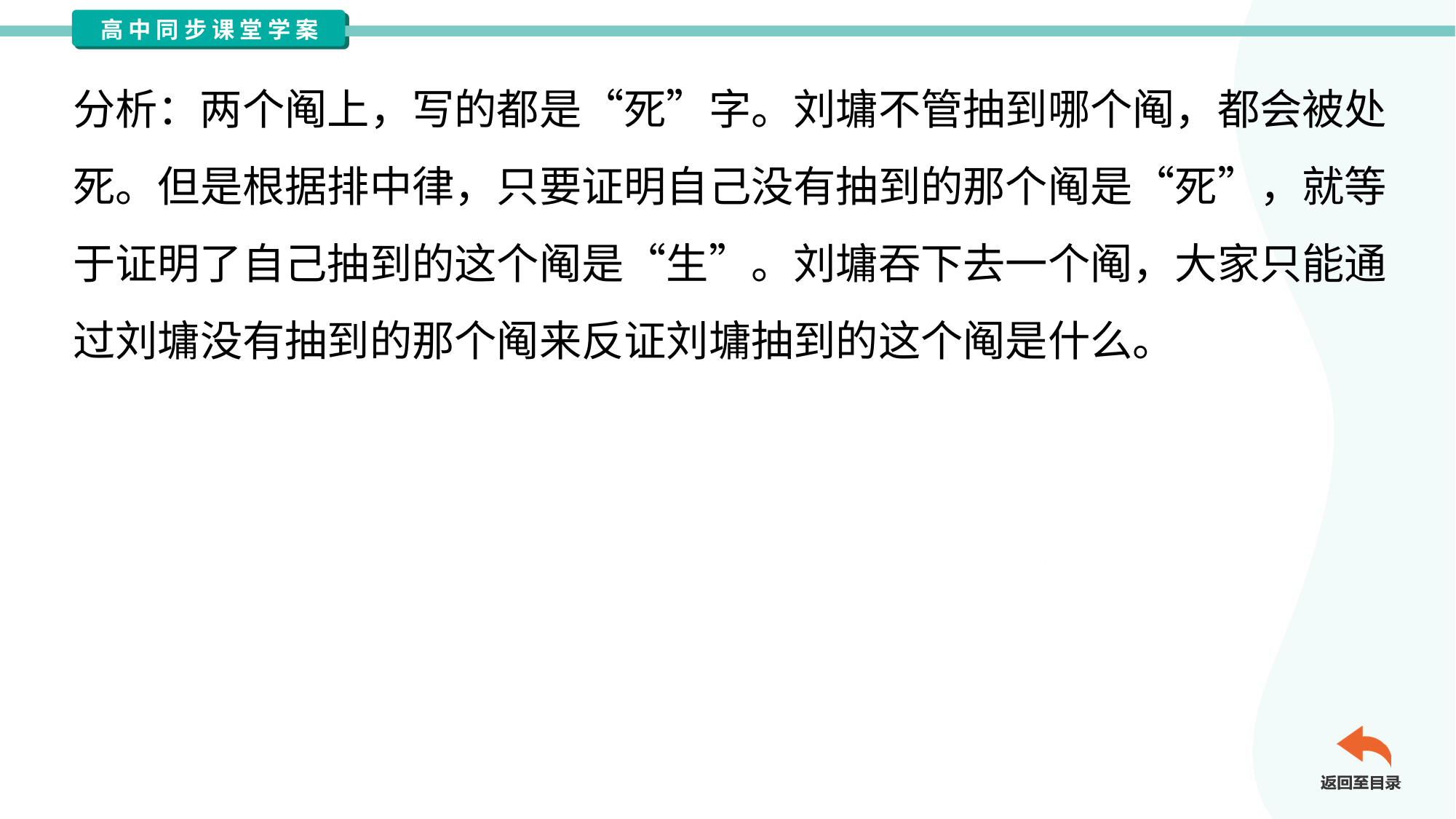

分析：两个阄上，写的都是“死”字。刘墉不管抽到哪个阄，都会被处
死。但是根据排中律，只要证明自己没有抽到的那个阄是“死”，就等
于证明了自己抽到的这个阄是“生”。刘墉吞下去一个阄，大家只能通
过刘墉没有抽到的那个阄来反证刘墉抽到的这个阄是什么。